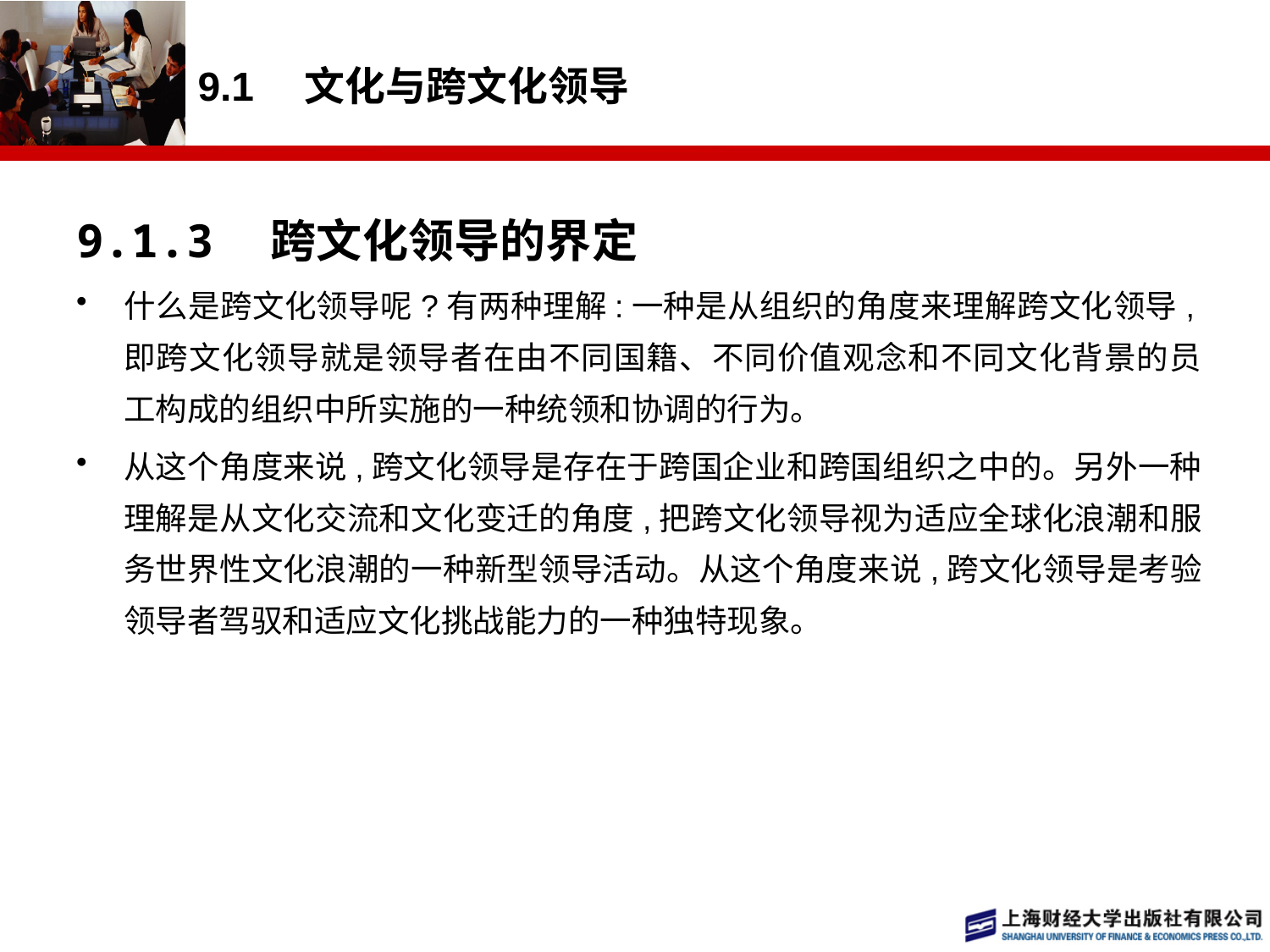

# 9.1　文化与跨文化领导
9.1.3　跨文化领导的界定
什么是跨文化领导呢?有两种理解:一种是从组织的角度来理解跨文化领导,即跨文化领导就是领导者在由不同国籍、不同价值观念和不同文化背景的员工构成的组织中所实施的一种统领和协调的行为。
从这个角度来说,跨文化领导是存在于跨国企业和跨国组织之中的。另外一种理解是从文化交流和文化变迁的角度,把跨文化领导视为适应全球化浪潮和服务世界性文化浪潮的一种新型领导活动。从这个角度来说,跨文化领导是考验领导者驾驭和适应文化挑战能力的一种独特现象。